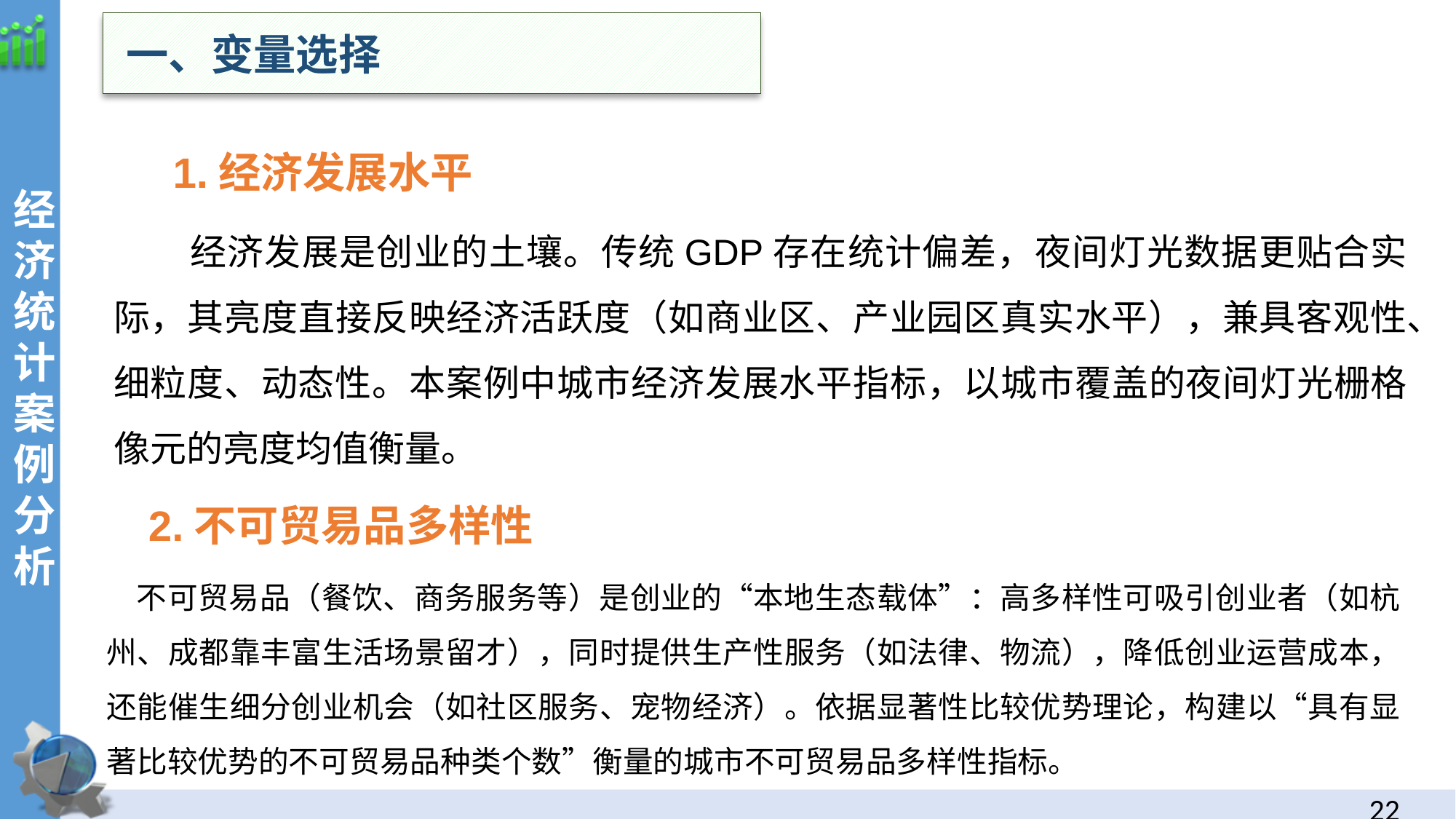

一、变量选择
经
济统计案例分析
     1.经济发展水平
    经济发展是创业的土壤。传统GDP存在统计偏差，夜间灯光数据更贴合实际，其亮度直接反映经济活跃度（如商业区、产业园区真实水平），兼具客观性、细粒度、动态性。本案例中城市经济发展水平指标，以城市覆盖的夜间灯光栅格像元的亮度均值衡量。
 2.不可贸易品多样性
不可贸易品（餐饮、商务服务等）是创业的“本地生态载体”：高多样性可吸引创业者（如杭州、成都靠丰富生活场景留才），同时提供生产性服务（如法律、物流），降低创业运营成本，还能催生细分创业机会（如社区服务、宠物经济）。依据显著性比较优势理论，构建以“具有显著比较优势的不可贸易品种类个数”衡量的城市不可贸易品多样性指标。
22